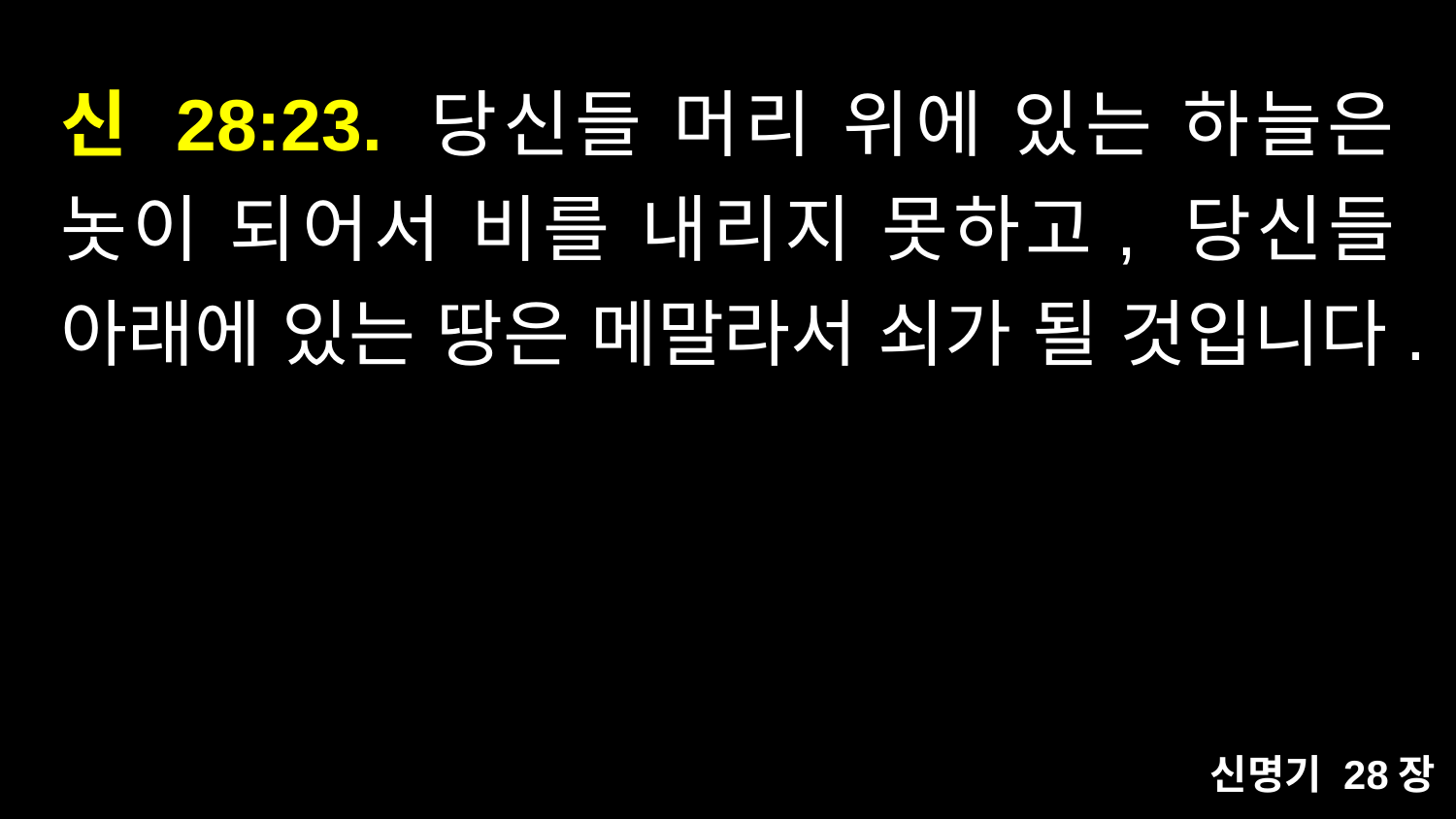

# 신 28:23. 당신들 머리 위에 있는 하늘은 놋이 되어서 비를 내리지 못하고, 당신들 아래에 있는 땅은 메말라서 쇠가 될 것입니다.
신명기 28장